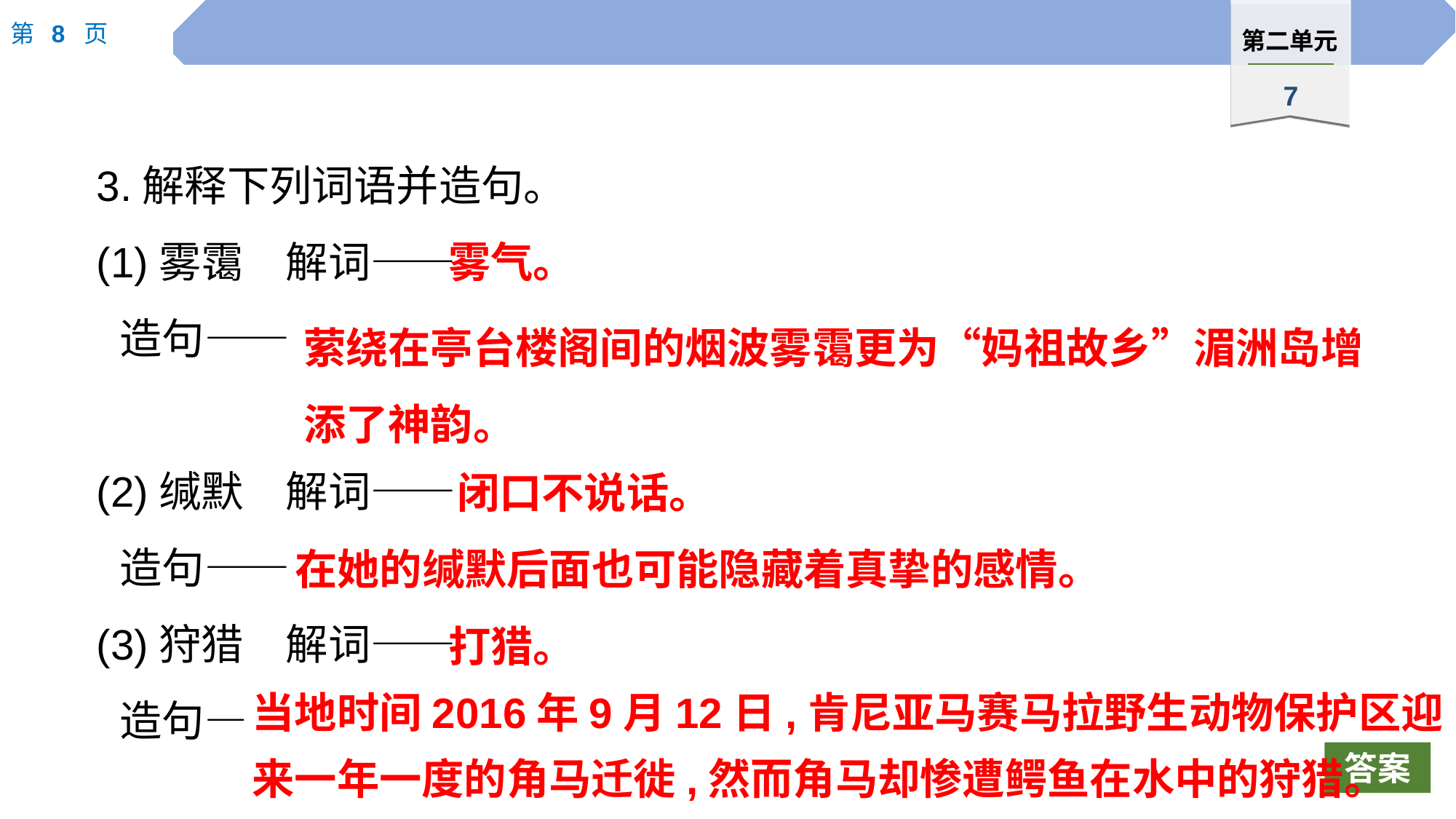

3.解释下列词语并造句。
(1)雾霭　解词——
	造句——

(2)缄默　解词——
	造句——
(3)狩猎　解词——
	造句—
雾气。
萦绕在亭台楼阁间的烟波雾霭更为“妈祖故乡”湄洲岛增添了神韵。
闭口不说话。
在她的缄默后面也可能隐藏着真挚的感情。
打猎。
当地时间2016年9月12日,肯尼亚马赛马拉野生动物保护区迎来一年一度的角马迁徙,然而角马却惨遭鳄鱼在水中的狩猎。
答案